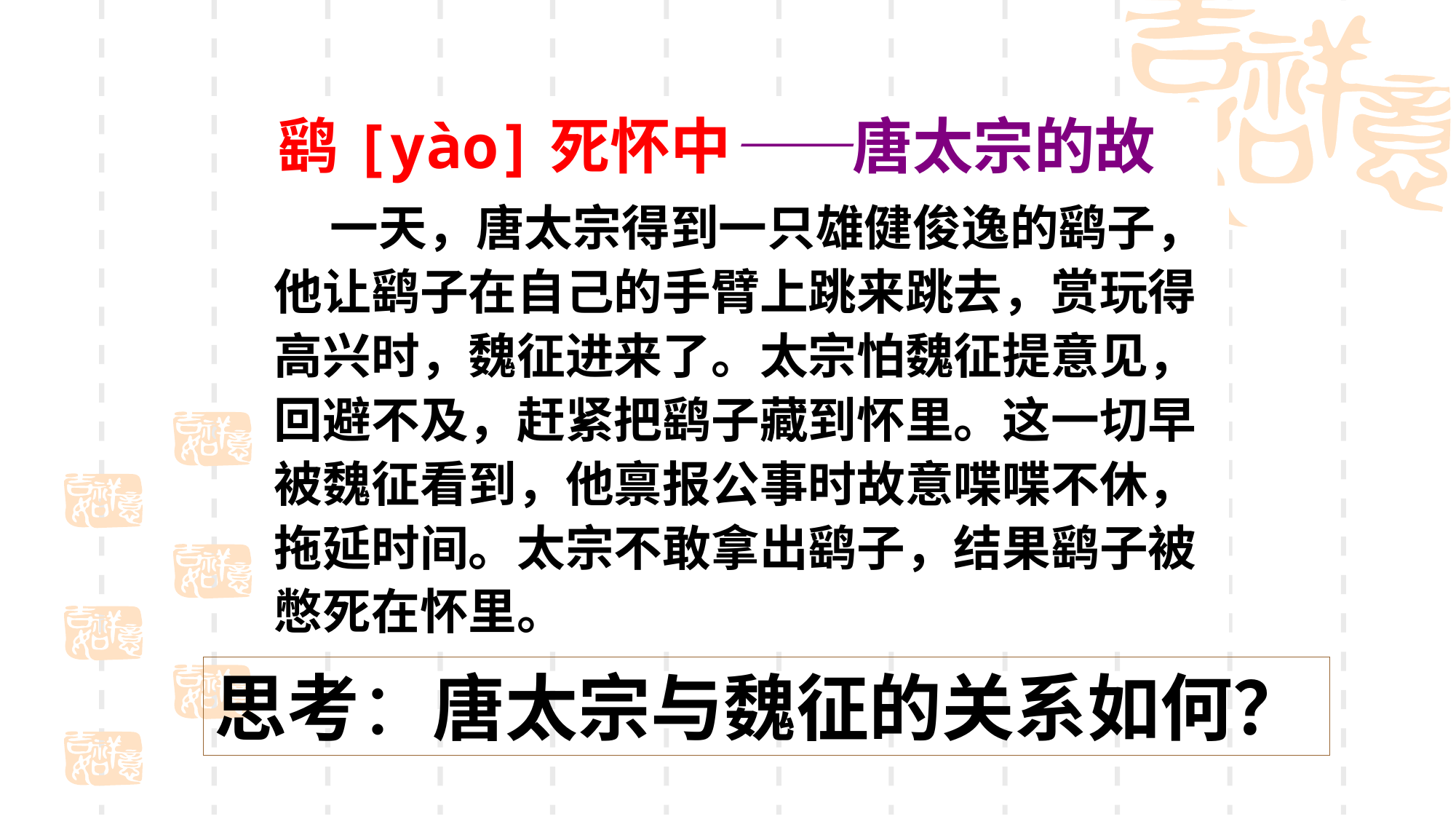

鹞[yào]死怀中——唐太宗的故事
    一天，唐太宗得到一只雄健俊逸的鹞子，他让鹞子在自己的手臂上跳来跳去，赏玩得高兴时，魏征进来了。太宗怕魏征提意见，回避不及，赶紧把鹞子藏到怀里。这一切早被魏征看到，他禀报公事时故意喋喋不休，拖延时间。太宗不敢拿出鹞子，结果鹞子被憋死在怀里。
思考：唐太宗与魏征的关系如何？